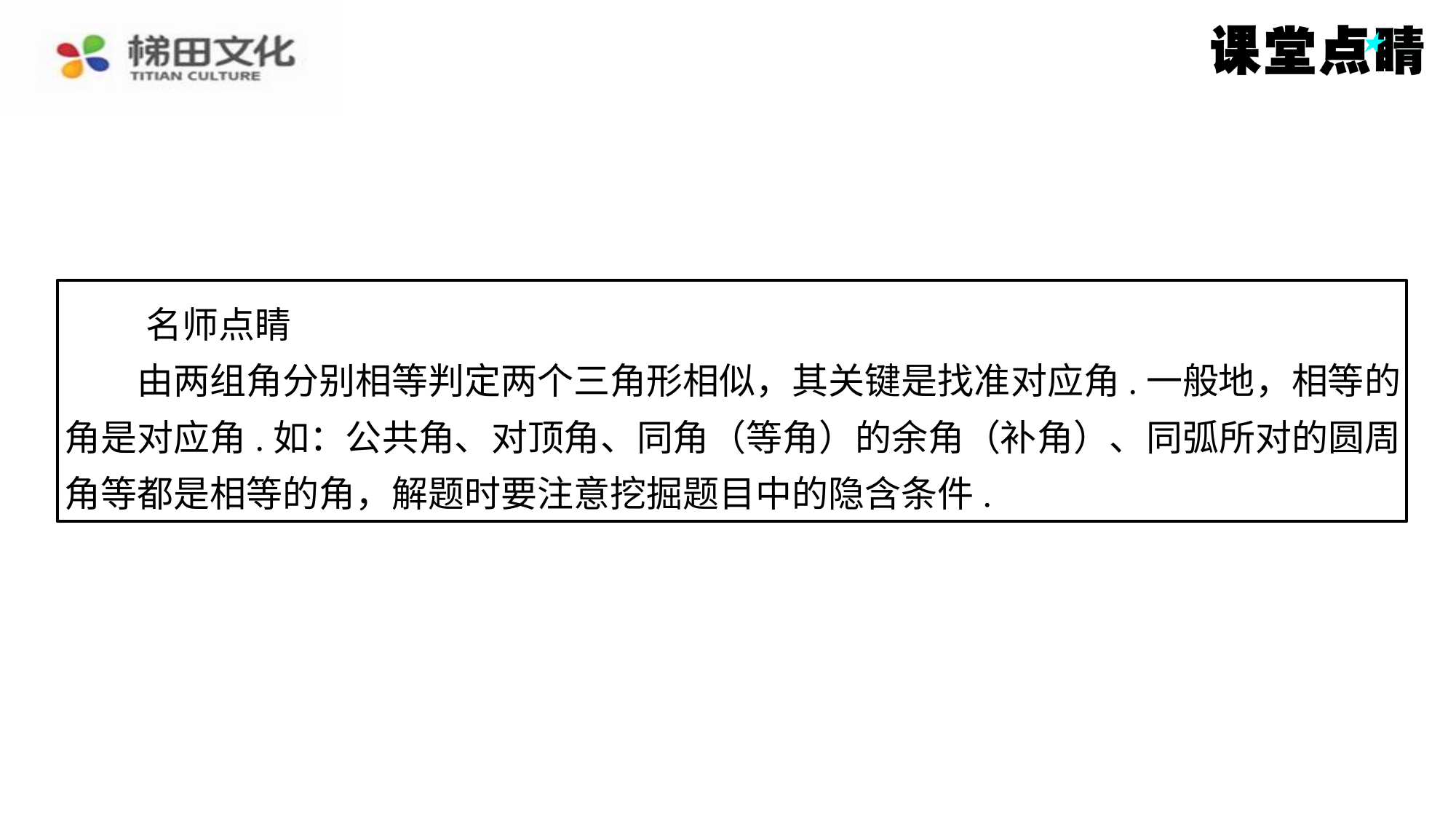

②当名师点睛
　　由两组角分别相等判定两个三角形相似，其关键是找准对应角.一般地，相等的
角是对应角.如：公共角、对顶角、同角（等角）的余角（补角）、同弧所对的圆周
角等都是相等的角，解题时要注意挖掘题目中的隐含条件.